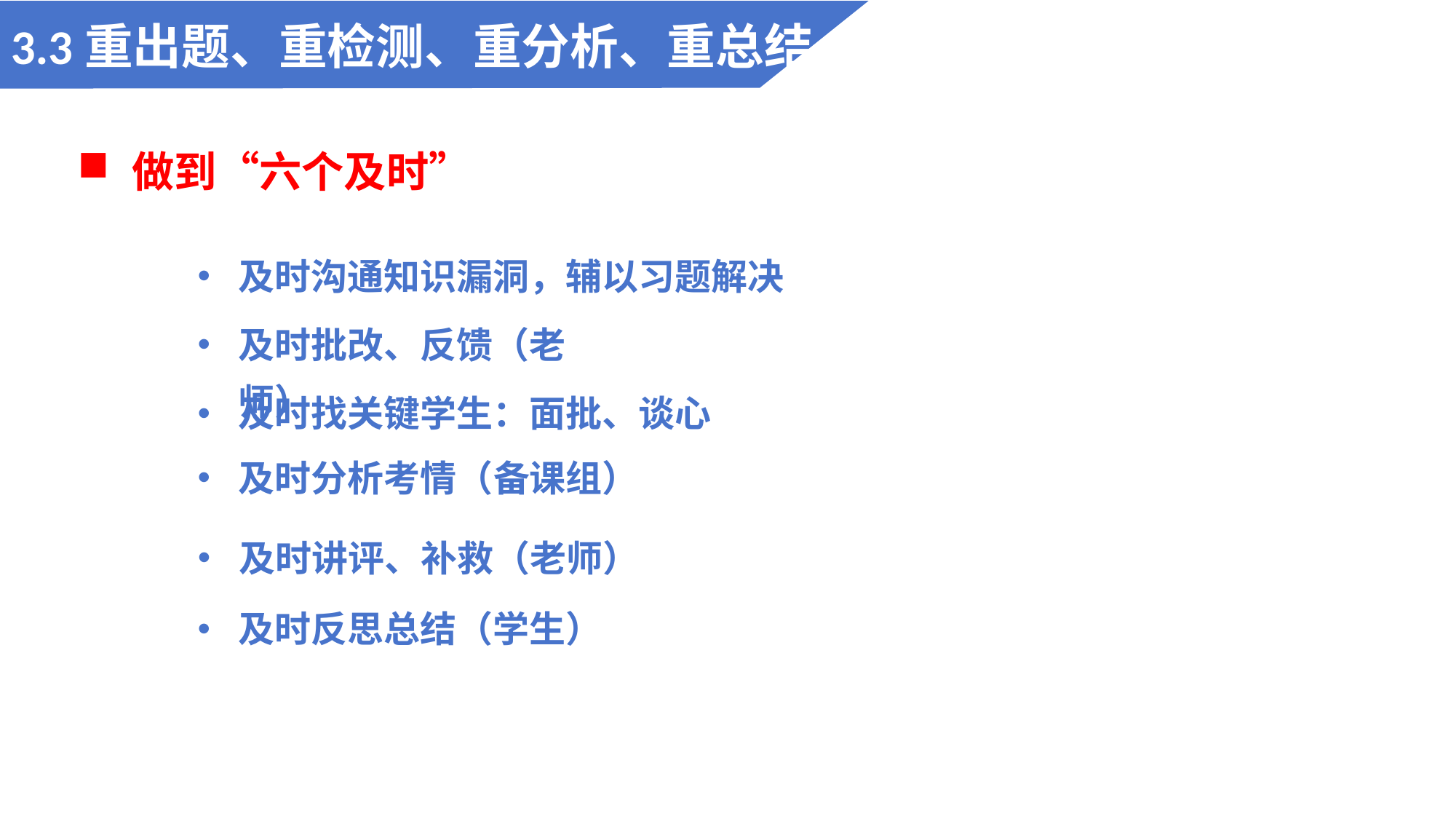

3.3重出题、重检测、重分析、重总结
做到“六个及时”
及时沟通知识漏洞，辅以习题解决

及时批改、反馈（老师）

及时找关键学生：面批、谈心
及时分析考情（备课组）
及时讲评、补救（老师）
及时反思总结（学生）